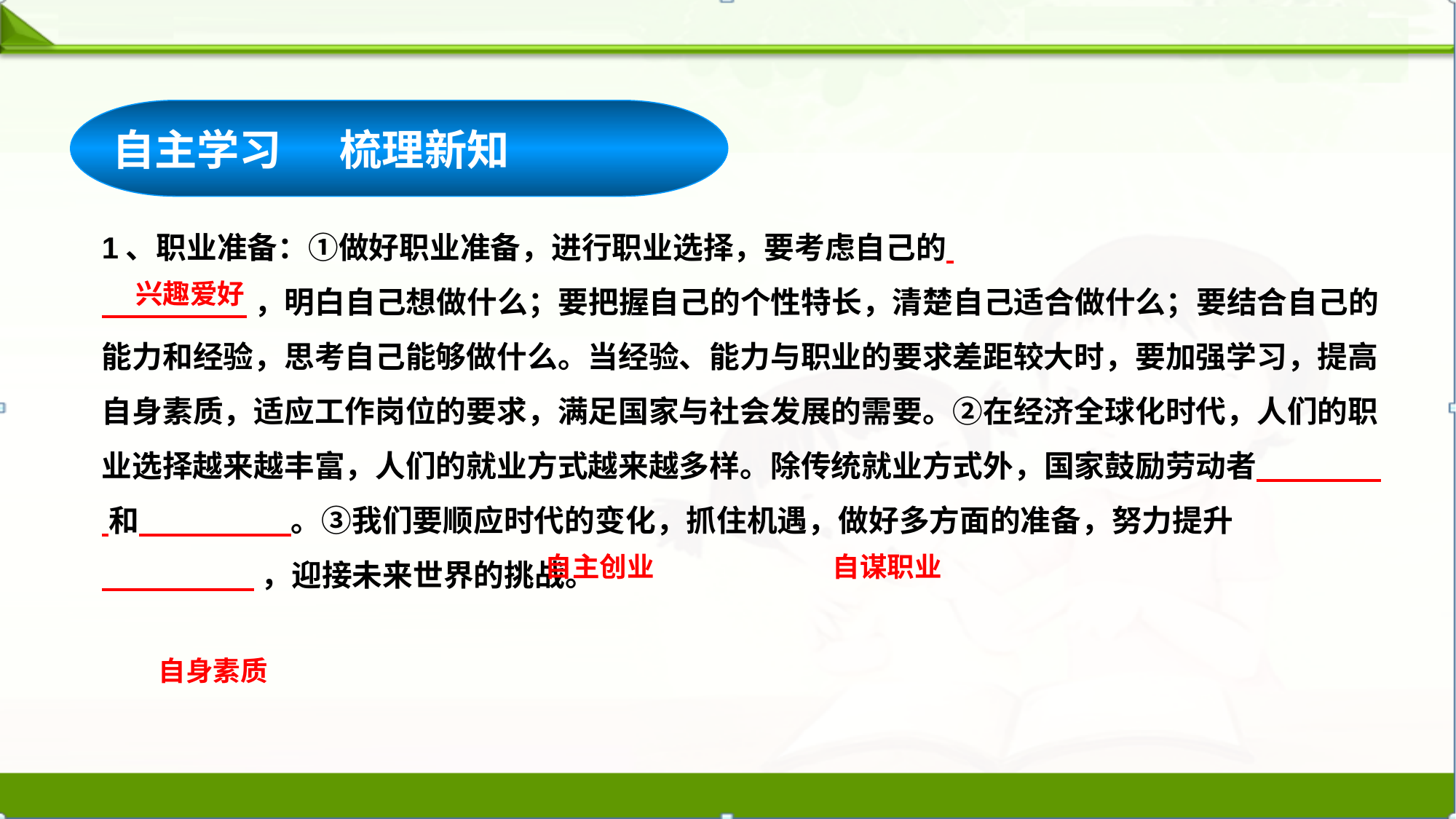

自主学习      梳理新知
1、职业准备：①做好职业准备，进行职业选择，要考虑自己的
                     ，明白自己想做什么；要把握自己的个性特长，清楚自己适合做什么；要结合自己的能力和经验，思考自己能够做什么。当经验、能力与职业的要求差距较大时，要加强学习，提高自身素质，适应工作岗位的要求，满足国家与社会发展的需要。②在经济全球化时代，人们的职业选择越来越丰富，人们的就业方式越来越多样。除传统就业方式外，国家鼓励劳动者                    和                      。③我们要顺应时代的变化，抓住机遇，做好多方面的准备，努力提升
                      ，迎接未来世界的挑战。
兴趣爱好
自主创业
自谋职业
自身素质